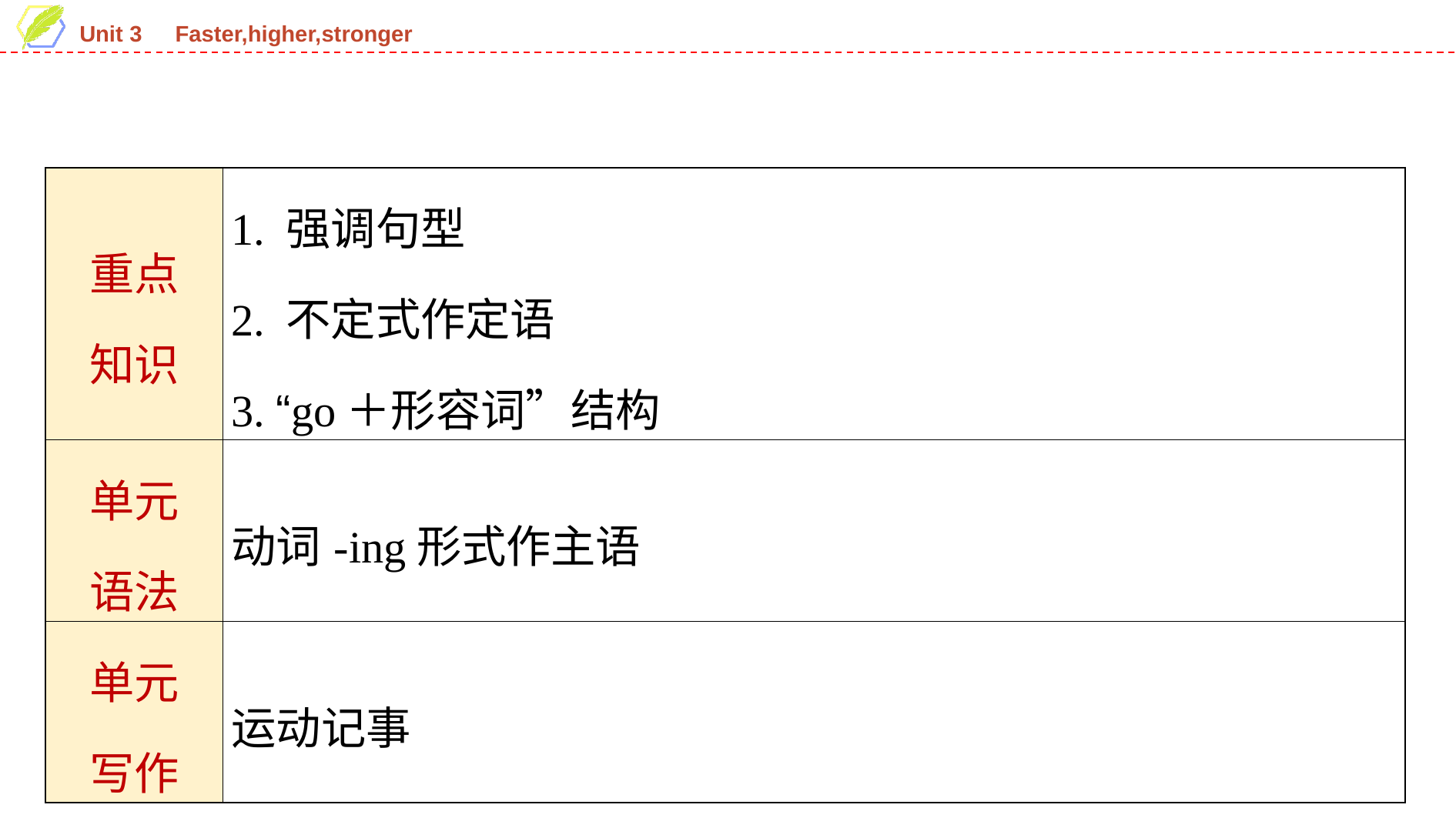

| 重点 知识 | 1. 强调句型 2. 不定式作定语 3. “go＋形容词”结构 |
| --- | --- |
| 单元 语法 | 动词-ing形式作主语 |
| 单元 写作 | 运动记事 |